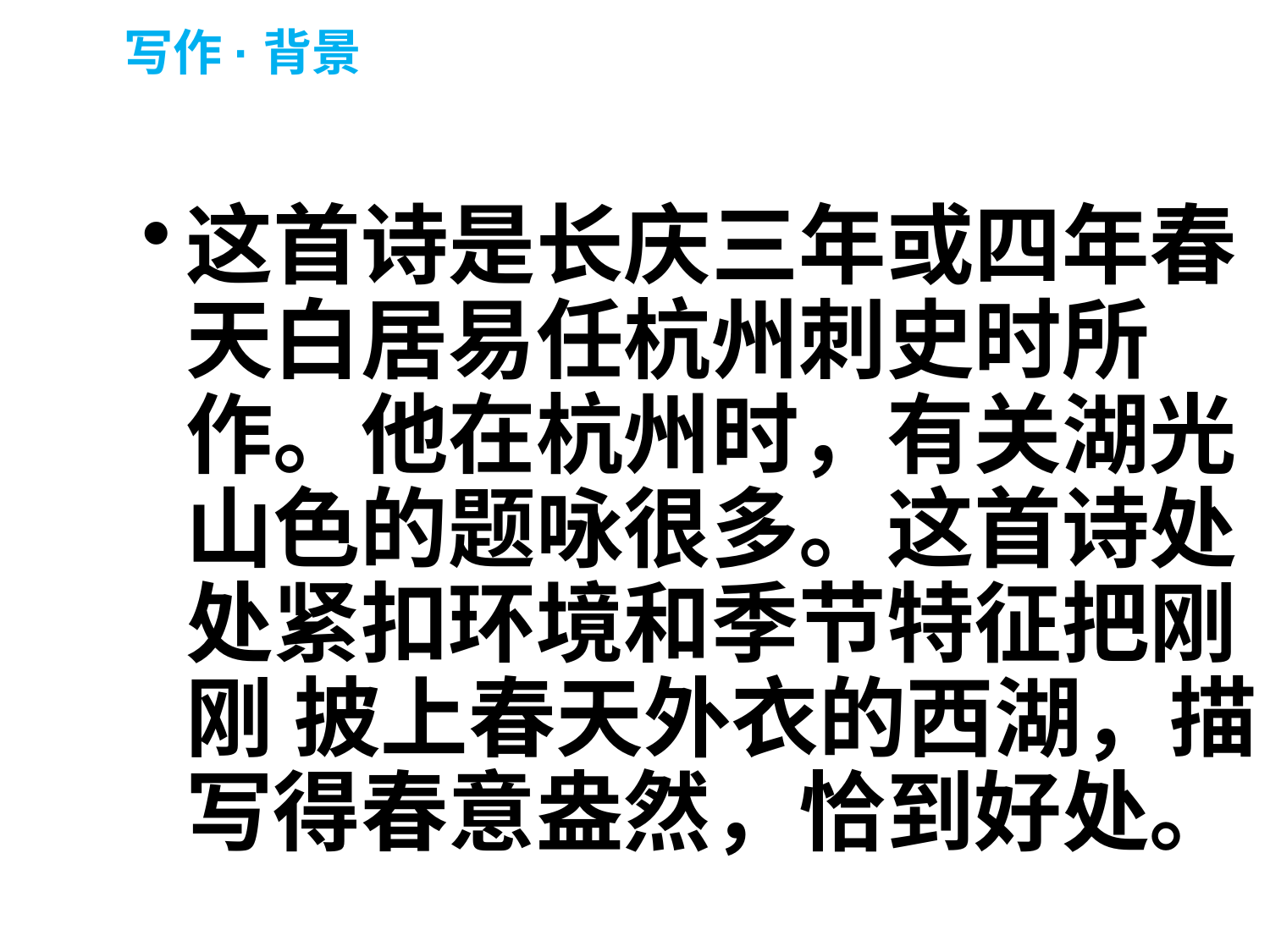

写作·背景
这首诗是长庆三年或四年春天白居易任杭州刺史时所作。他在杭州时，有关湖光山色的题咏很多。这首诗处处紧扣环境和季节特征把刚刚 披上春天外衣的西湖，描写得春意盎然，恰到好处。